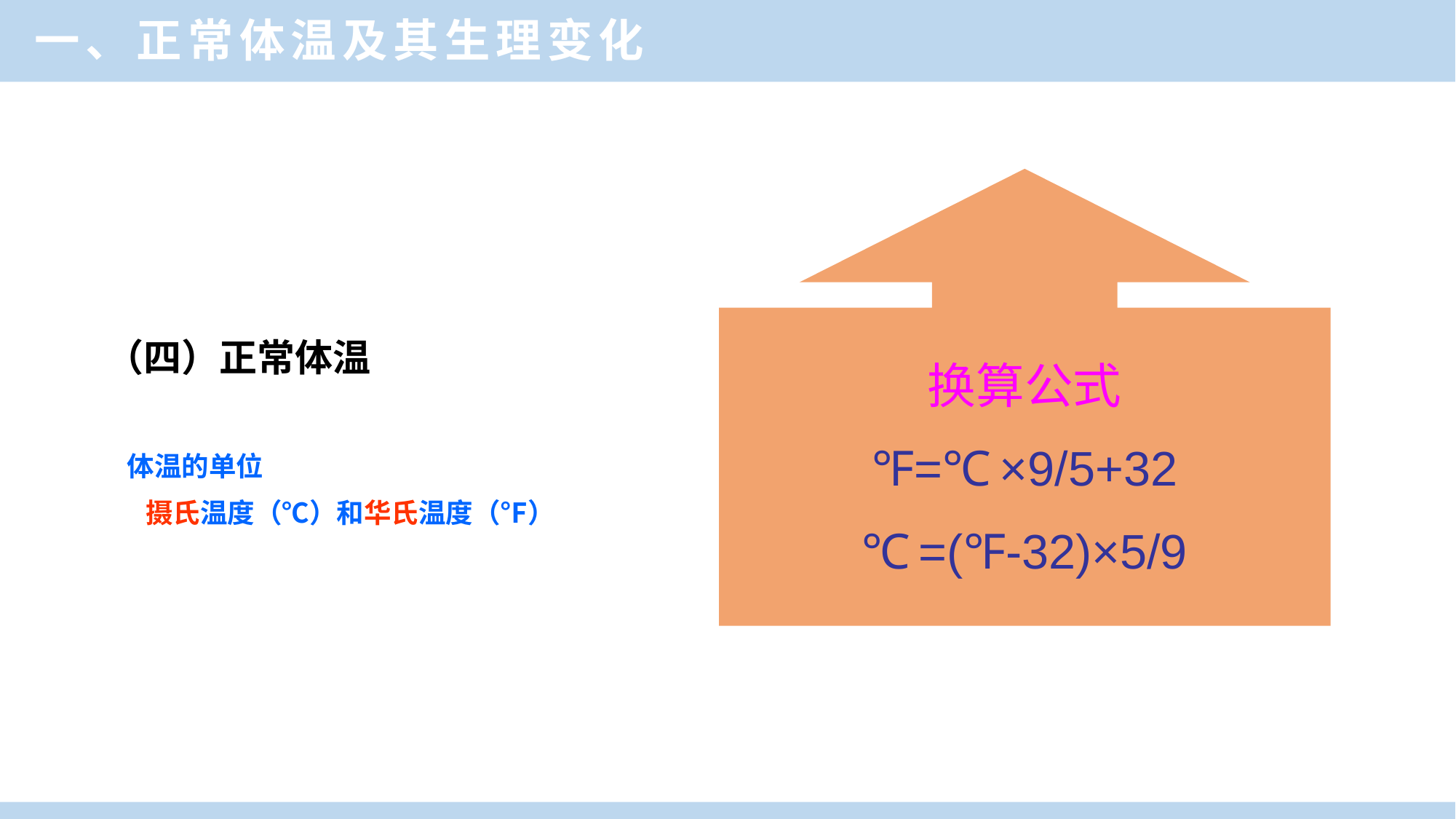

一、正常体温及其生理变化
换算公式
℉=℃×9/5+32
℃=(℉-32)×5/9
（四）正常体温
体温的单位
  摄氏温度（℃）和华氏温度（℉）